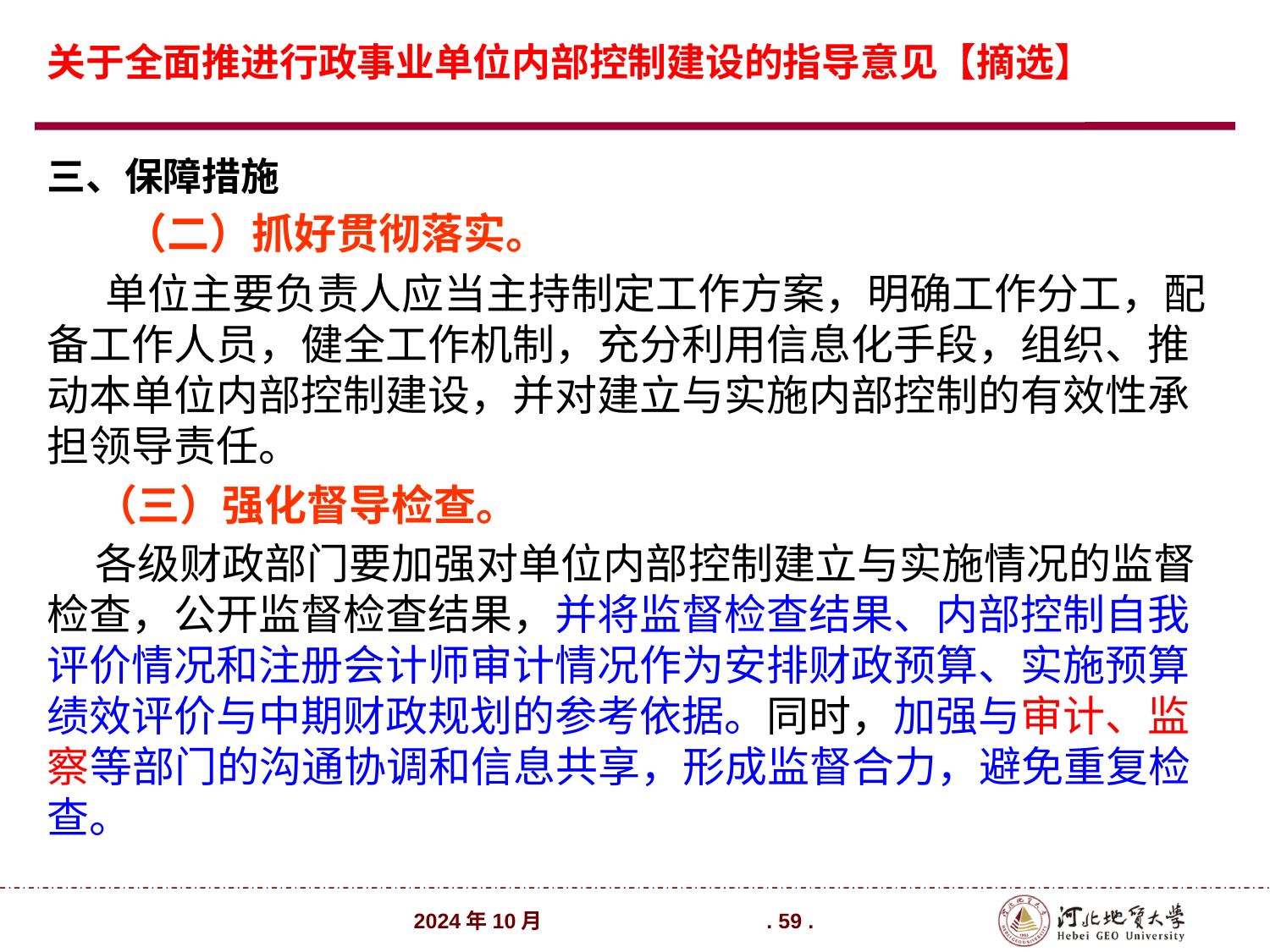

# 关于全面推进行政事业单位内部控制建设的指导意见【摘选】
三、保障措施
　　（二）抓好贯彻落实。
     单位主要负责人应当主持制定工作方案，明确工作分工，配备工作人员，健全工作机制，充分利用信息化手段，组织、推动本单位内部控制建设，并对建立与实施内部控制的有效性承担领导责任。
    （三）强化督导检查。
    各级财政部门要加强对单位内部控制建立与实施情况的监督检查，公开监督检查结果，并将监督检查结果、内部控制自我评价情况和注册会计师审计情况作为安排财政预算、实施预算绩效评价与中期财政规划的参考依据。同时，加强与审计、监察等部门的沟通协调和信息共享，形成监督合力，避免重复检查。

2024年10月                                             . 59 .